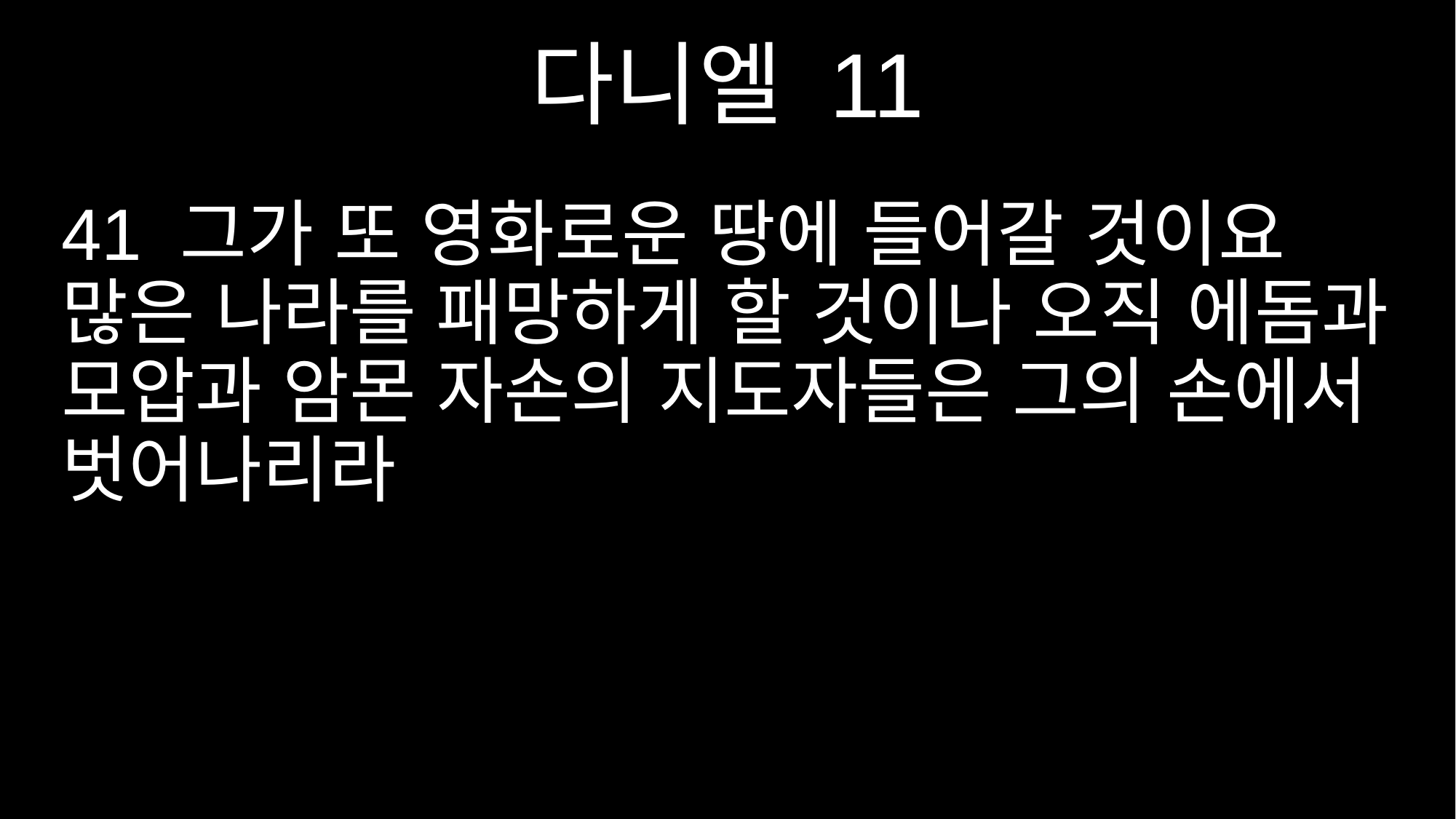

다니엘 11
41 그가 또 영화로운 땅에 들어갈 것이요 많은 나라를 패망하게 할 것이나 오직 에돔과 모압과 암몬 자손의 지도자들은 그의 손에서 벗어나리라